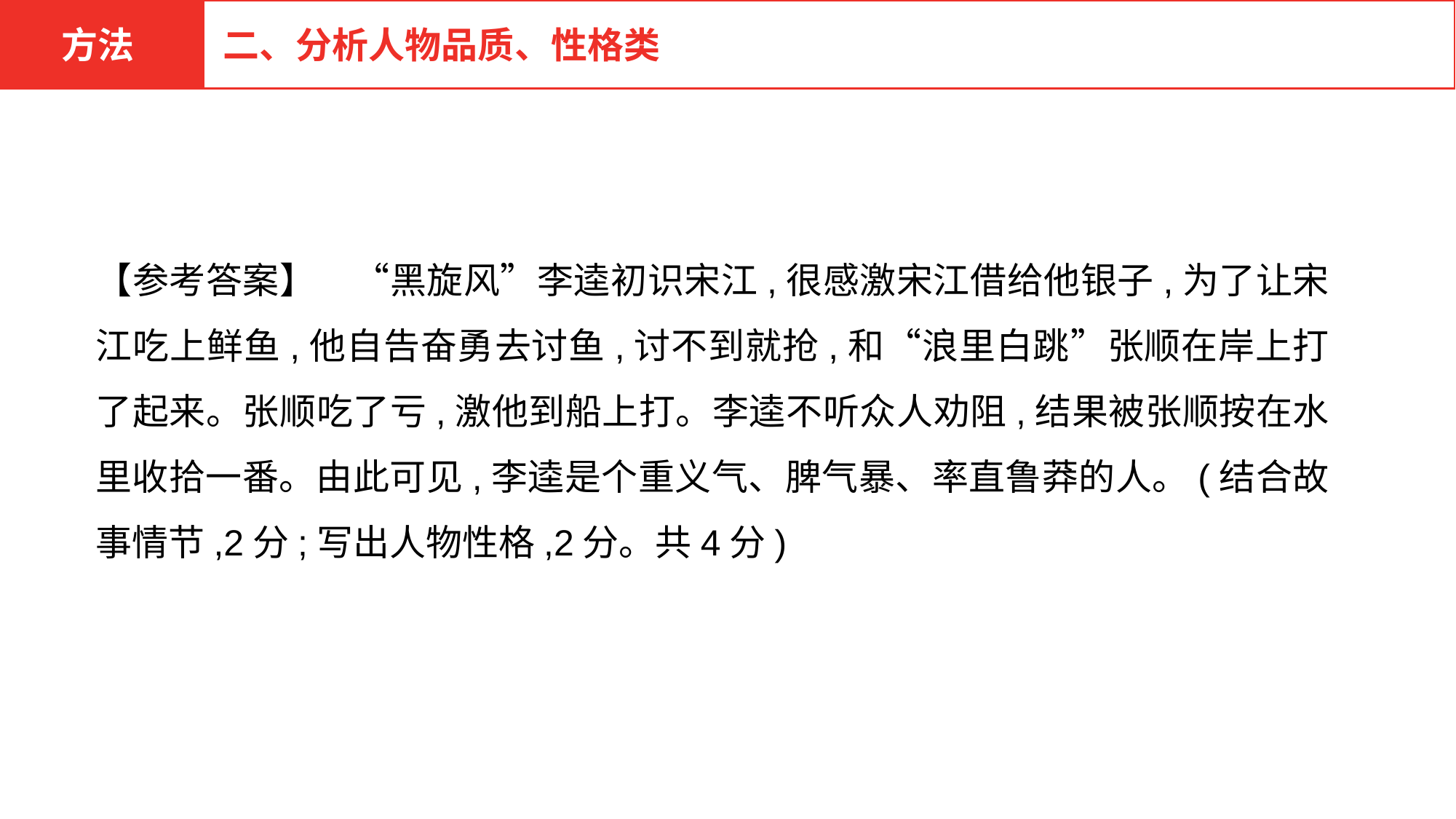

方法
二、分析人物品质、性格类
【参考答案】　“黑旋风”李逵初识宋江,很感激宋江借给他银子,为了让宋江吃上鲜鱼,他自告奋勇去讨鱼,讨不到就抢,和“浪里白跳”张顺在岸上打了起来。张顺吃了亏,激他到船上打。李逵不听众人劝阻,结果被张顺按在水里收拾一番。由此可见,李逵是个重义气、脾气暴、率直鲁莽的人。(结合故事情节,2分;写出人物性格,2分。共4分)